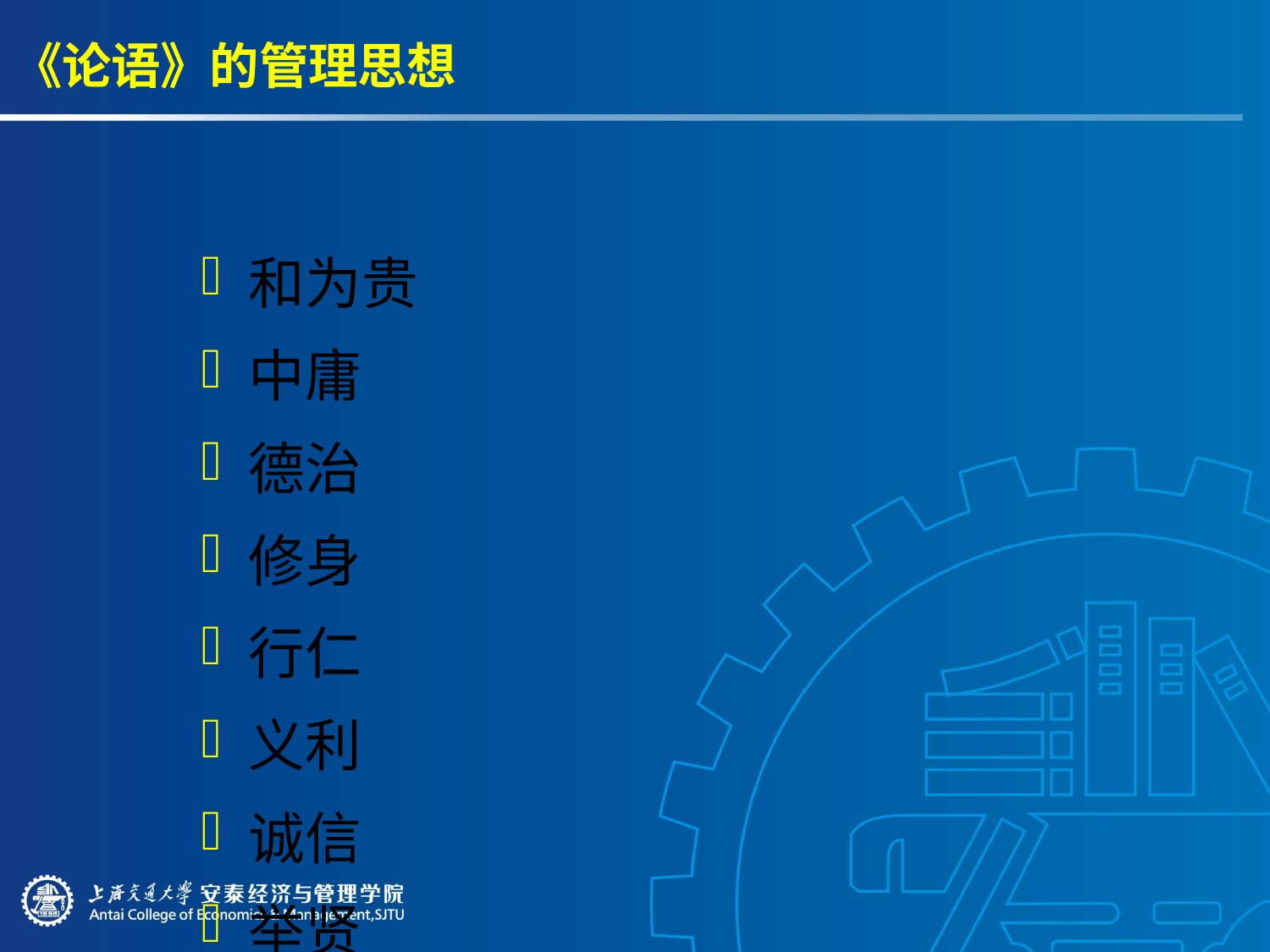

# 《论语》的管理思想
和为贵
中庸
德治
修身
行仁
义利
诚信
举贤